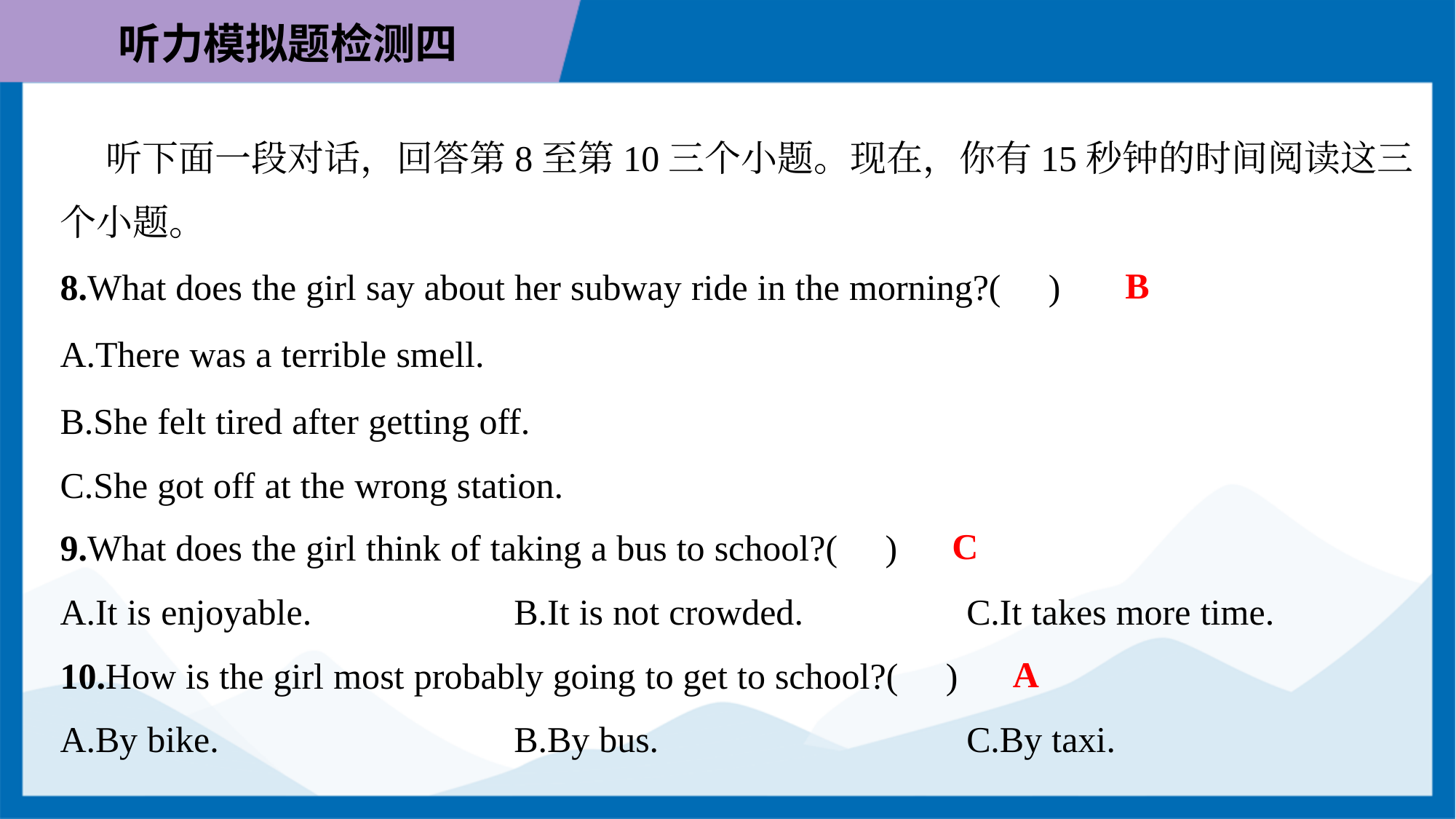

听下面一段对话，回答第8至第10三个小题。现在，你有15秒钟的时间阅读这三
个小题。
B
8.What does the girl say about her subway ride in the morning?(     )
A.There was a terrible smell.
B.She felt tired after getting off.
C.She got off at the wrong station.
C
9.What does the girl think of taking a bus to school?(     )
A.It is enjoyable.	B.It is not crowded.	C.It takes more time.
A
10.How is the girl most probably going to get to school?(     )
A.By bike.	B.By bus.	C.By taxi.